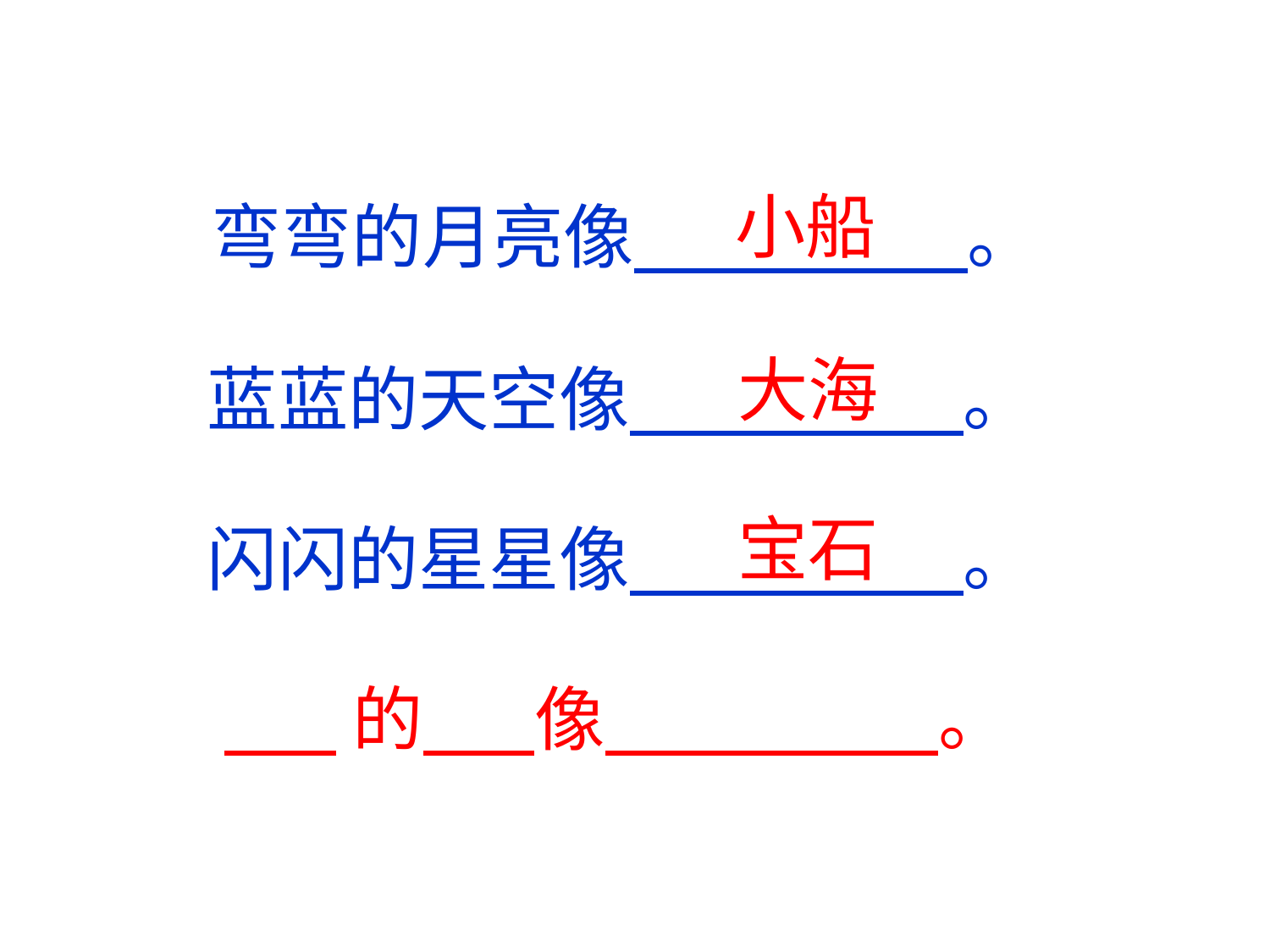

小船
弯弯的月亮像                     。
大海
蓝蓝的天空像                     。
宝石
闪闪的星星像                     。
       的       像                     。